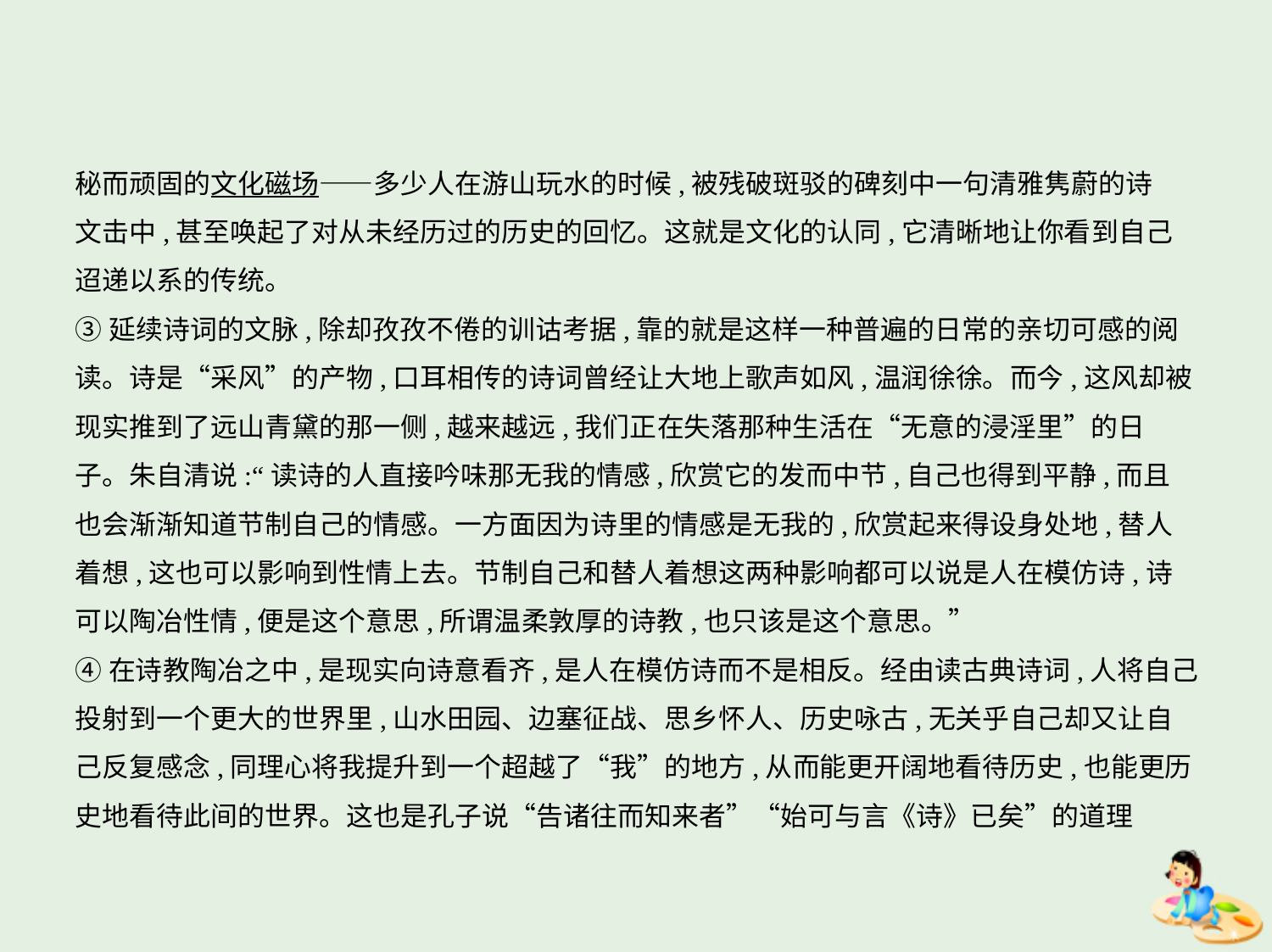

秘而顽固的文化磁场——多少人在游山玩水的时候,被残破斑驳的碑刻中一句清雅隽蔚的诗
文击中,甚至唤起了对从未经历过的历史的回忆。这就是文化的认同,它清晰地让你看到自己
迢递以系的传统。
③延续诗词的文脉,除却孜孜不倦的训诂考据,靠的就是这样一种普遍的日常的亲切可感的阅
读。诗是“采风”的产物,口耳相传的诗词曾经让大地上歌声如风,温润徐徐。而今,这风却被
现实推到了远山青黛的那一侧,越来越远,我们正在失落那种生活在“无意的浸淫里”的日
子。朱自清说:“读诗的人直接吟味那无我的情感,欣赏它的发而中节,自己也得到平静,而且
也会渐渐知道节制自己的情感。一方面因为诗里的情感是无我的,欣赏起来得设身处地,替人
着想,这也可以影响到性情上去。节制自己和替人着想这两种影响都可以说是人在模仿诗,诗
可以陶冶性情,便是这个意思,所谓温柔敦厚的诗教,也只该是这个意思。”
④在诗教陶冶之中,是现实向诗意看齐,是人在模仿诗而不是相反。经由读古典诗词,人将自己
投射到一个更大的世界里,山水田园、边塞征战、思乡怀人、历史咏古,无关乎自己却又让自
己反复感念,同理心将我提升到一个超越了“我”的地方,从而能更开阔地看待历史,也能更历
史地看待此间的世界。这也是孔子说“告诸往而知来者”“始可与言《诗》已矣”的道理